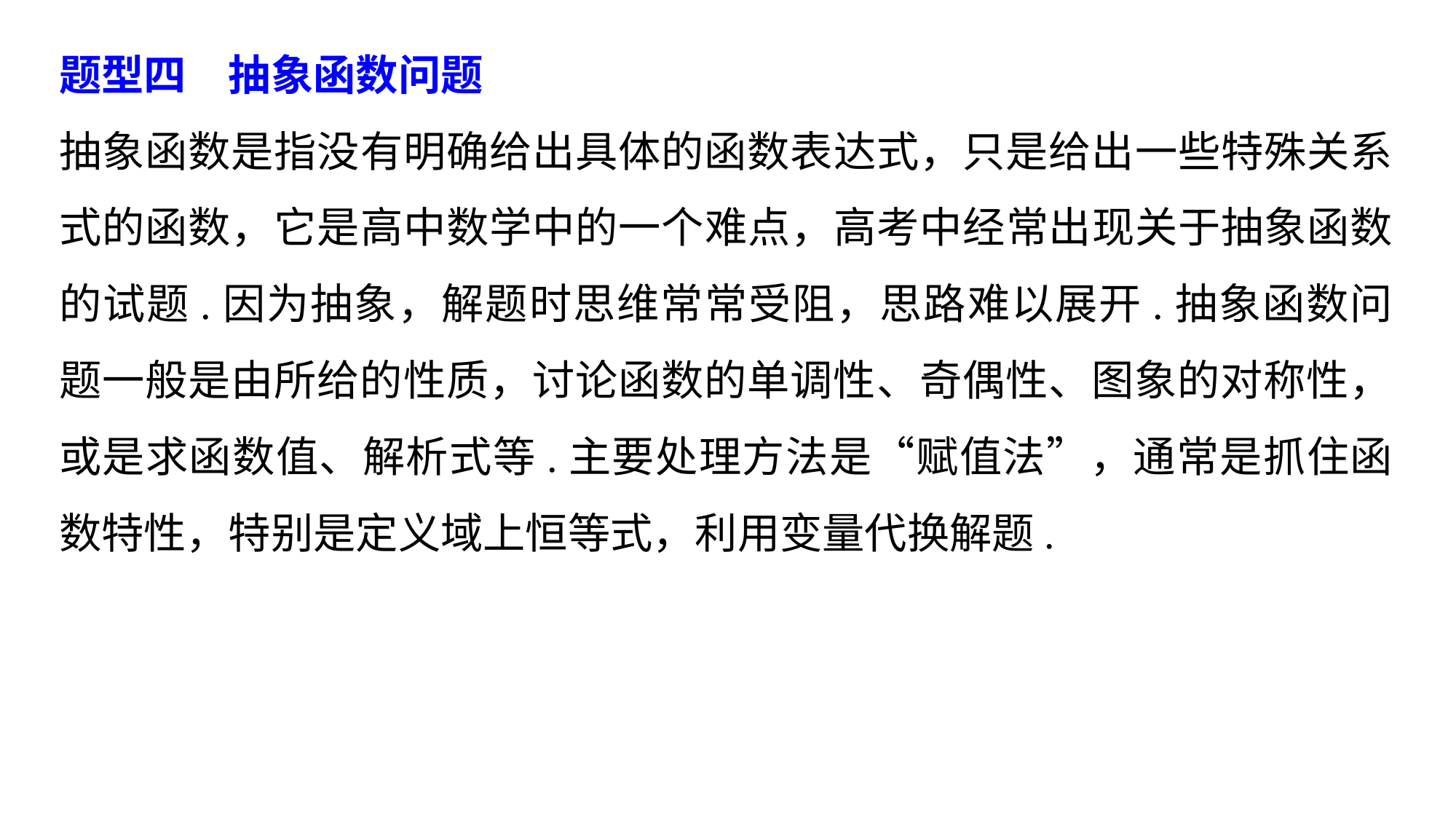

题型四　抽象函数问题
抽象函数是指没有明确给出具体的函数表达式，只是给出一些特殊关系式的函数，它是高中数学中的一个难点，高考中经常出现关于抽象函数的试题.因为抽象，解题时思维常常受阻，思路难以展开.抽象函数问题一般是由所给的性质，讨论函数的单调性、奇偶性、图象的对称性，或是求函数值、解析式等.主要处理方法是“赋值法”，通常是抓住函数特性，特别是定义域上恒等式，利用变量代换解题.